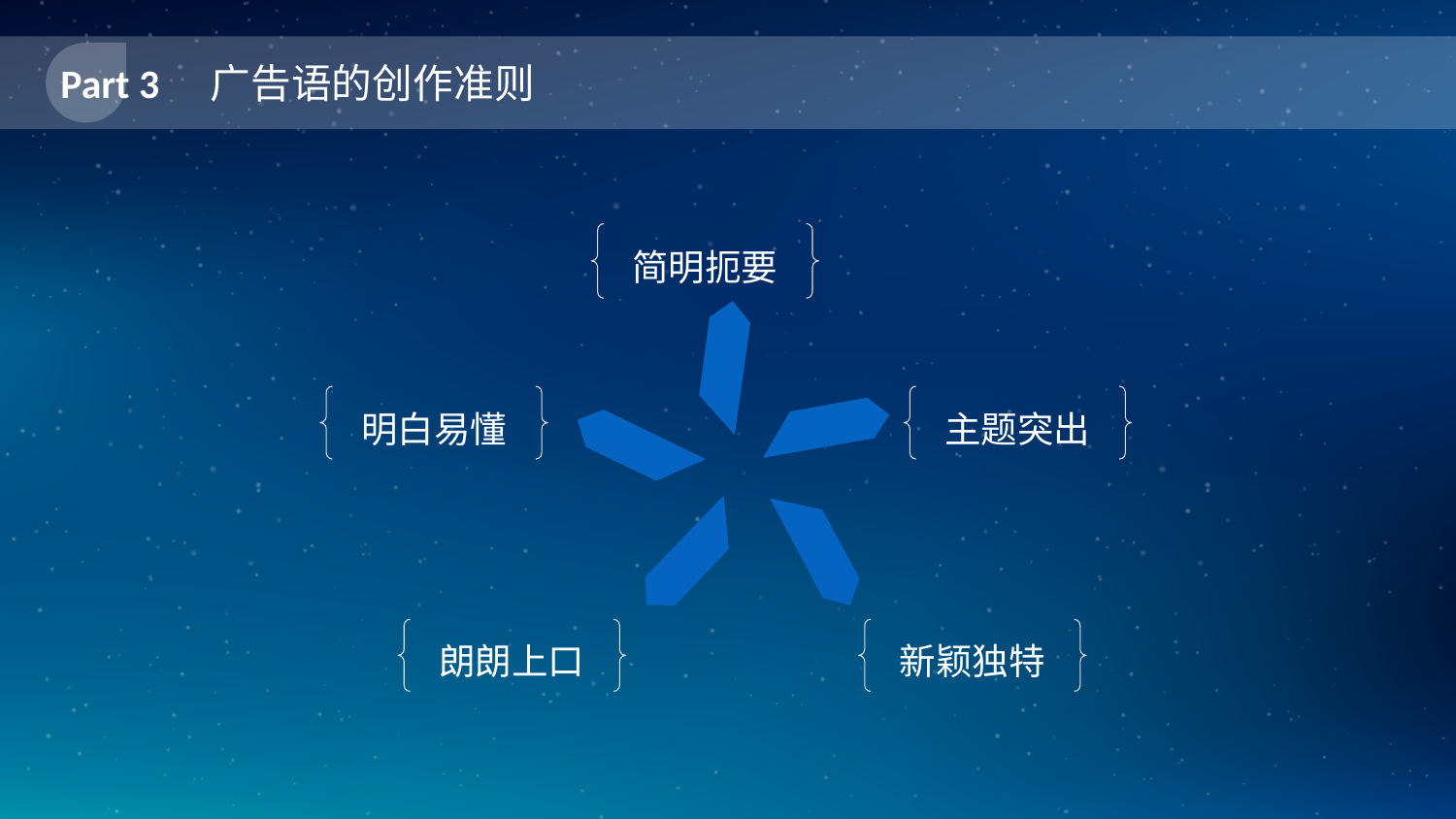

广告语的创作准则

Part 3
简明扼要

明白易懂
主题突出

朗朗上口
新颖独特